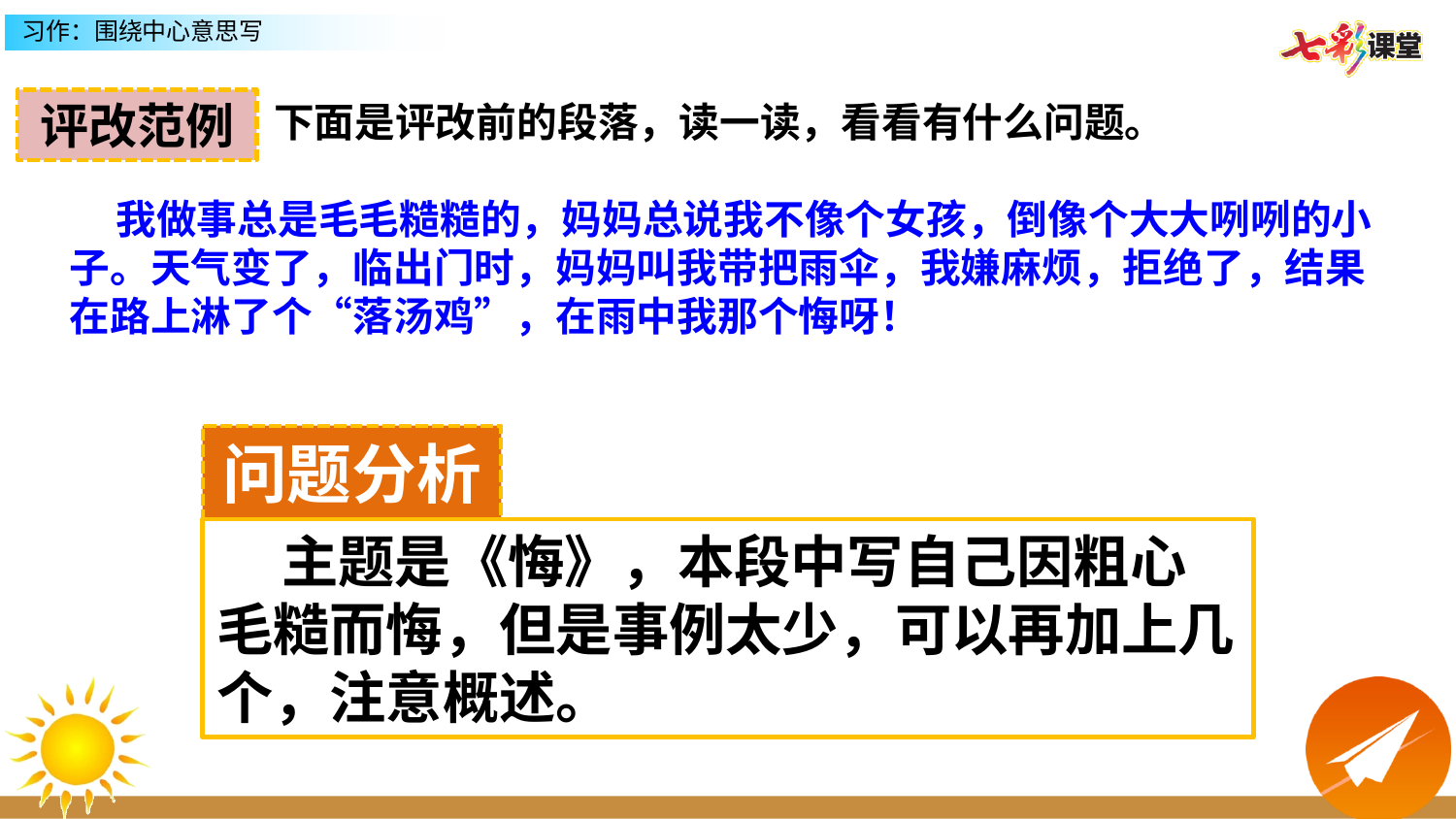

评改范例
下面是评改前的段落，读一读，看看有什么问题。
    我做事总是毛毛糙糙的，妈妈总说我不像个女孩，倒像个大大咧咧的小子。天气变了，临出门时，妈妈叫我带把雨伞，我嫌麻烦，拒绝了，结果在路上淋了个“落汤鸡”，在雨中我那个悔呀！
问题分析
    主题是《悔》，本段中写自己因粗心毛糙而悔，但是事例太少，可以再加上几个，注意概述。